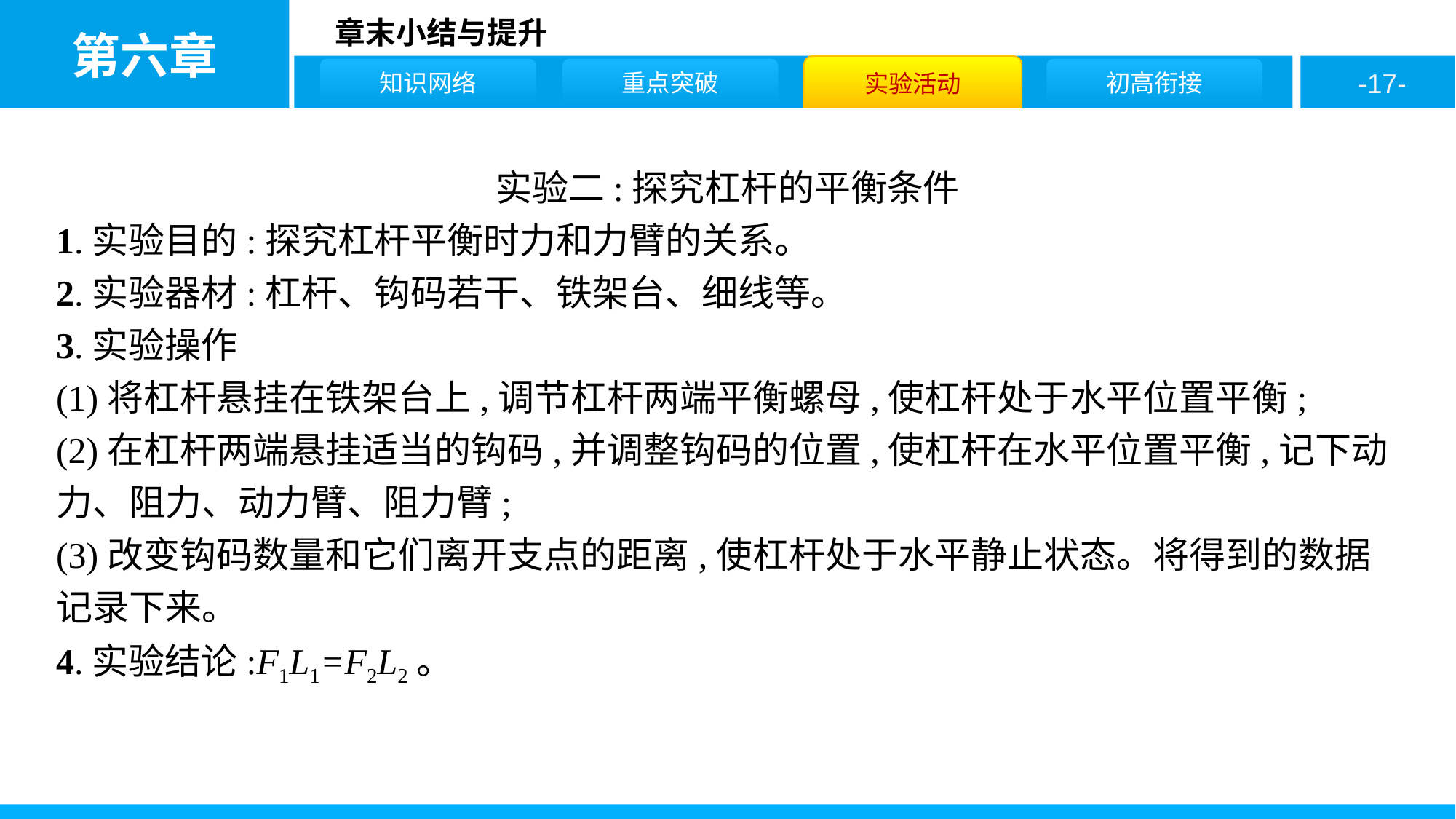

实验二:探究杠杆的平衡条件
1.实验目的:探究杠杆平衡时力和力臂的关系。
2.实验器材:杠杆、钩码若干、铁架台、细线等。
3.实验操作
(1)将杠杆悬挂在铁架台上,调节杠杆两端平衡螺母,使杠杆处于水平位置平衡;
(2)在杠杆两端悬挂适当的钩码,并调整钩码的位置,使杠杆在水平位置平衡,记下动力、阻力、动力臂、阻力臂;
(3)改变钩码数量和它们离开支点的距离,使杠杆处于水平静止状态。将得到的数据记录下来。
4.实验结论:F1L1=F2L2。